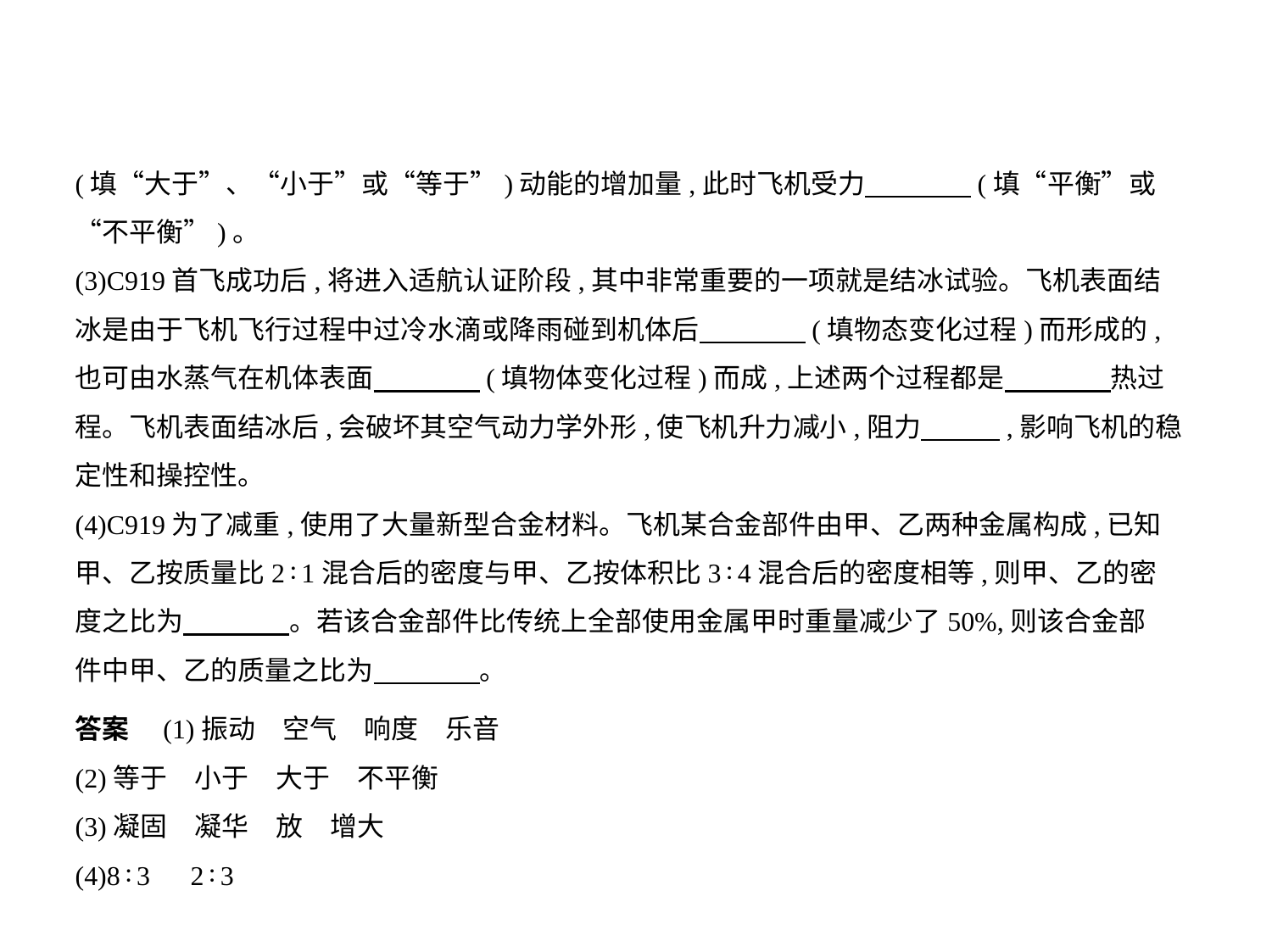

(填“大于”、“小于”或“等于”)动能的增加量,此时飞机受力　　　    (填“平衡”或
“不平衡”)。
(3)C919首飞成功后,将进入适航认证阶段,其中非常重要的一项就是结冰试验。飞机表面结
冰是由于飞机飞行过程中过冷水滴或降雨碰到机体后　　　    (填物态变化过程)而形成的,
也可由水蒸气在机体表面　　　    (填物体变化过程)而成,上述两个过程都是　　　    热过
程。飞机表面结冰后,会破坏其空气动力学外形,使飞机升力减小,阻力　　    ,影响飞机的稳
定性和操控性。
(4)C919为了减重,使用了大量新型合金材料。飞机某合金部件由甲、乙两种金属构成,已知
甲、乙按质量比2∶1混合后的密度与甲、乙按体积比3∶4混合后的密度相等,则甲、乙的密
度之比为　　　    。若该合金部件比传统上全部使用金属甲时重量减少了50%,则该合金部
件中甲、乙的质量之比为　　　    。
答案　(1)振动　空气　响度　乐音
(2)等于　小于　大于　不平衡
(3)凝固　凝华　放　增大
(4)8∶3　2∶3